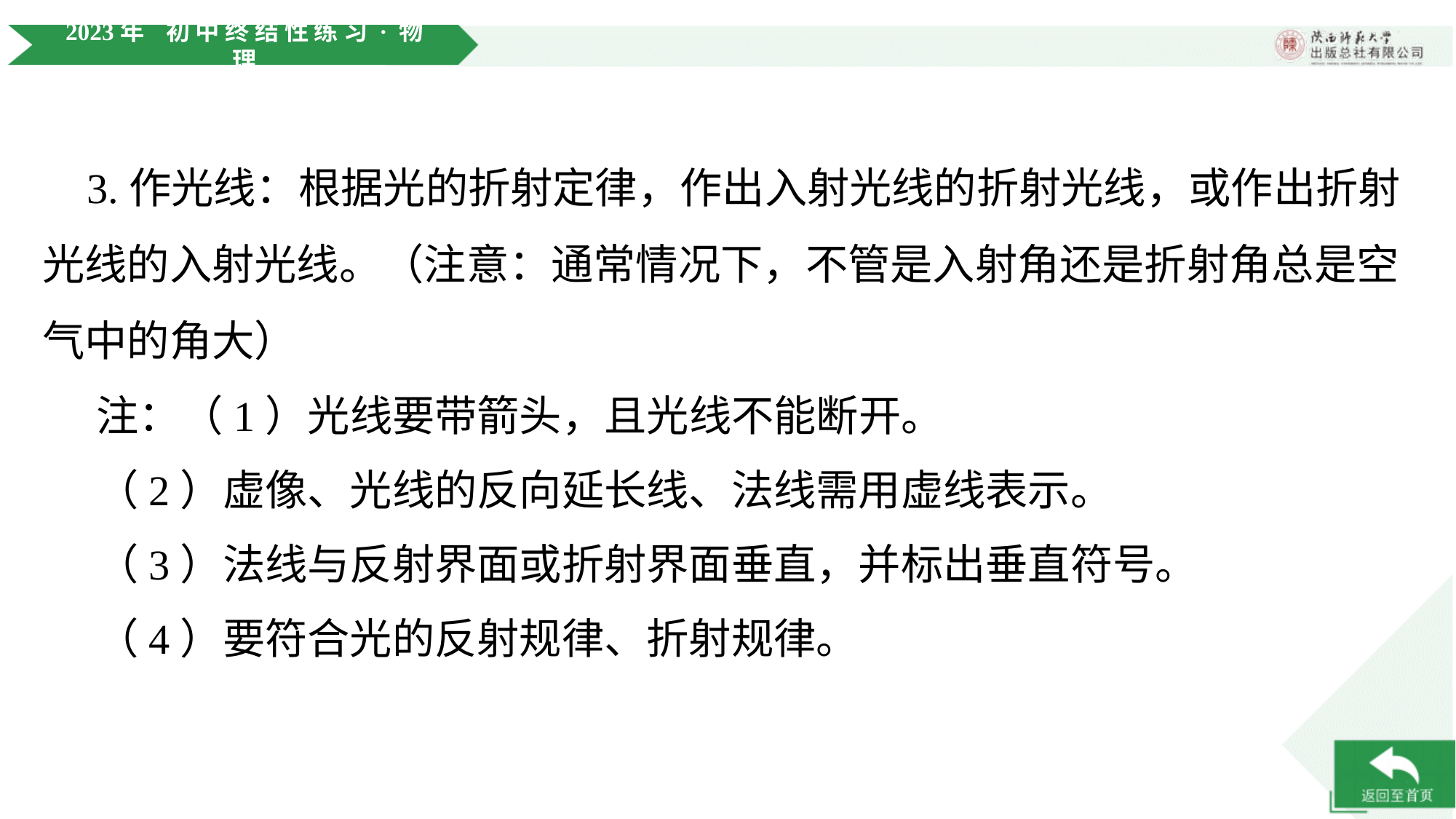

3.作光线：根据光的折射定律，作出入射光线的折射光线，或作出折射光线的入射光线。（注意：通常情况下，不管是入射角还是折射角总是空气中的角大）
    注：（1）光线要带箭头，且光线不能断开。
    （2）虚像、光线的反向延长线、法线需用虚线表示。
    （3）法线与反射界面或折射界面垂直，并标出垂直符号。
    （4）要符合光的反射规律、折射规律。